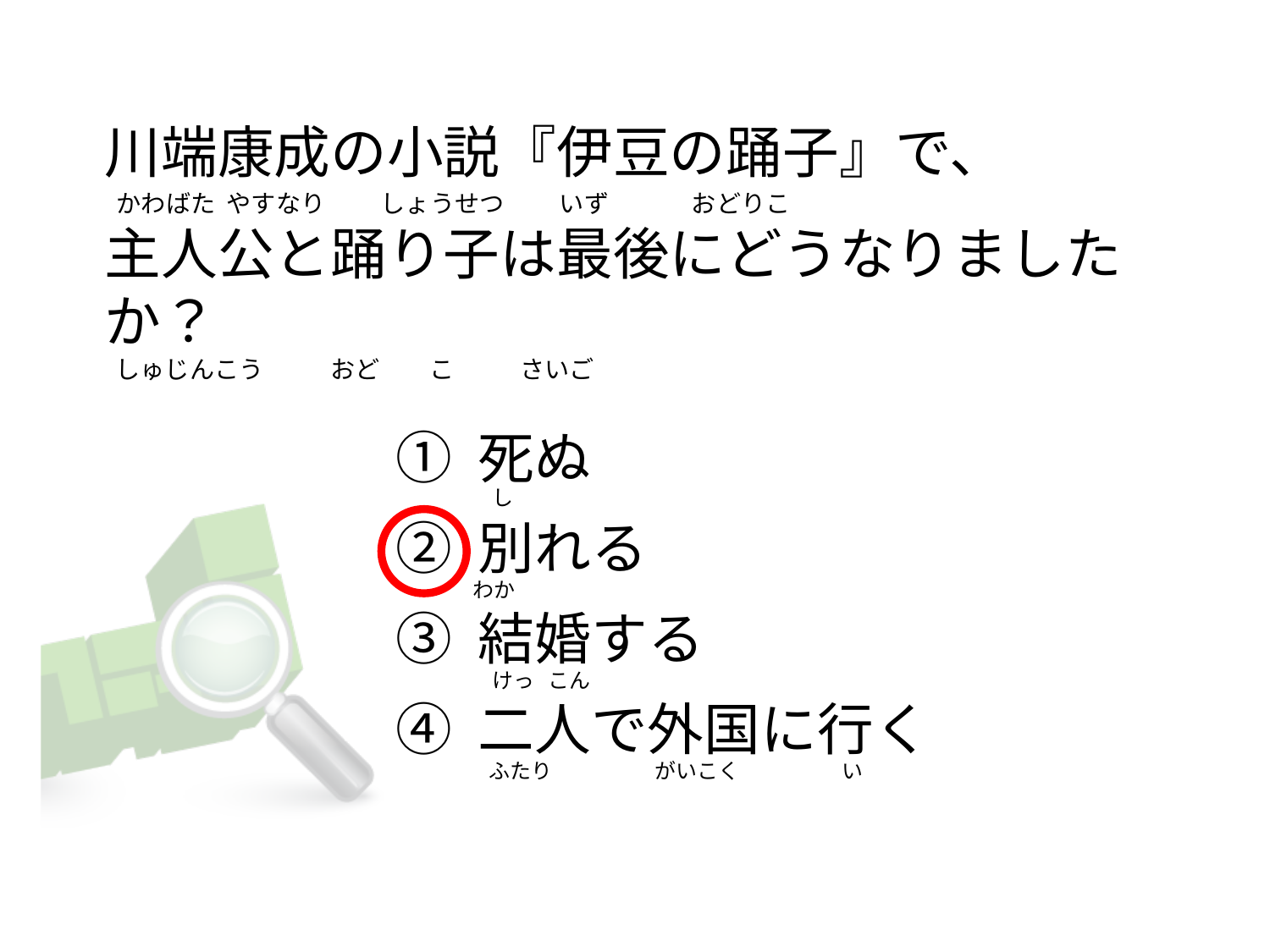

# 川端康成の小説『伊豆の踊子』で、   かわばた  やすなり          しょうせつ          いず               おどりこ                    主人公と踊り子は最後にどうなりましたか？   しゅじんこう            おど         こ            さいご
① 死ぬ
② 別れる
③ 結婚する
④ 二人で外国に行く
   し

わか
   けっ   こん
  ふたり                      がいこく                      い